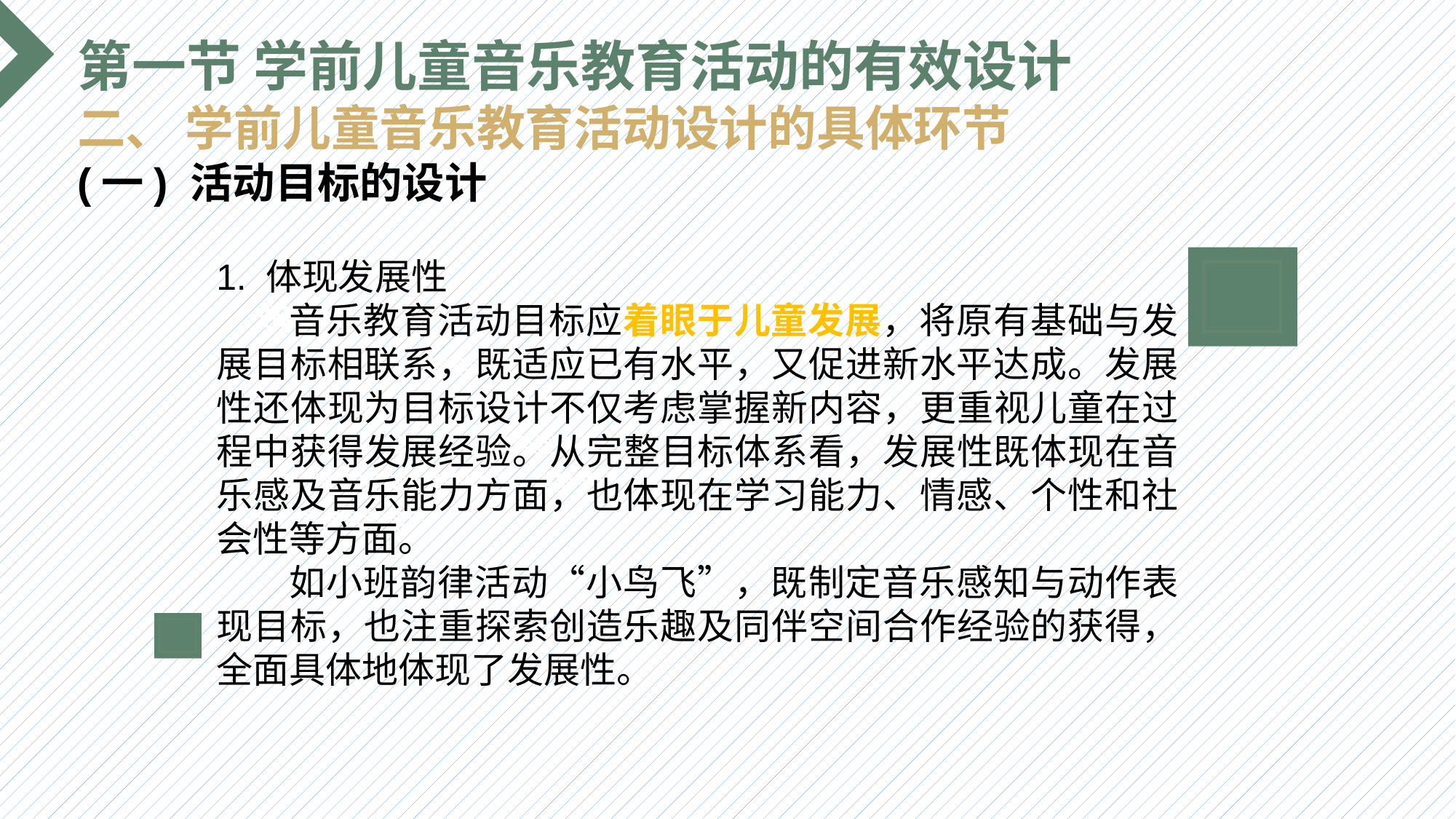

第一节 学前儿童音乐教育活动的有效设计
二、 学前儿童音乐教育活动设计的具体环节
(一) 活动目标的设计

1. 体现发展性
 音乐教育活动目标应着眼于儿童发展，将原有基础与发展目标相联系，既适应已有水平，又促进新水平达成。发展性还体现为目标设计不仅考虑掌握新内容，更重视儿童在过程中获得发展经验。从完整目标体系看，发展性既体现在音乐感及音乐能力方面，也体现在学习能力、情感、个性和社会性等方面。
 如小班韵律活动“小鸟飞”，既制定音乐感知与动作表现目标，也注重探索创造乐趣及同伴空间合作经验的获得，全面具体地体现了发展性。

选题背景
输入您的内容，请简要说明，言简意赅即可输入您的内容，请简要说明，言简意赅即可输入您的内容，请简要说明，言简意赅即可输入您的内容，请简要说明，言简意赅即可